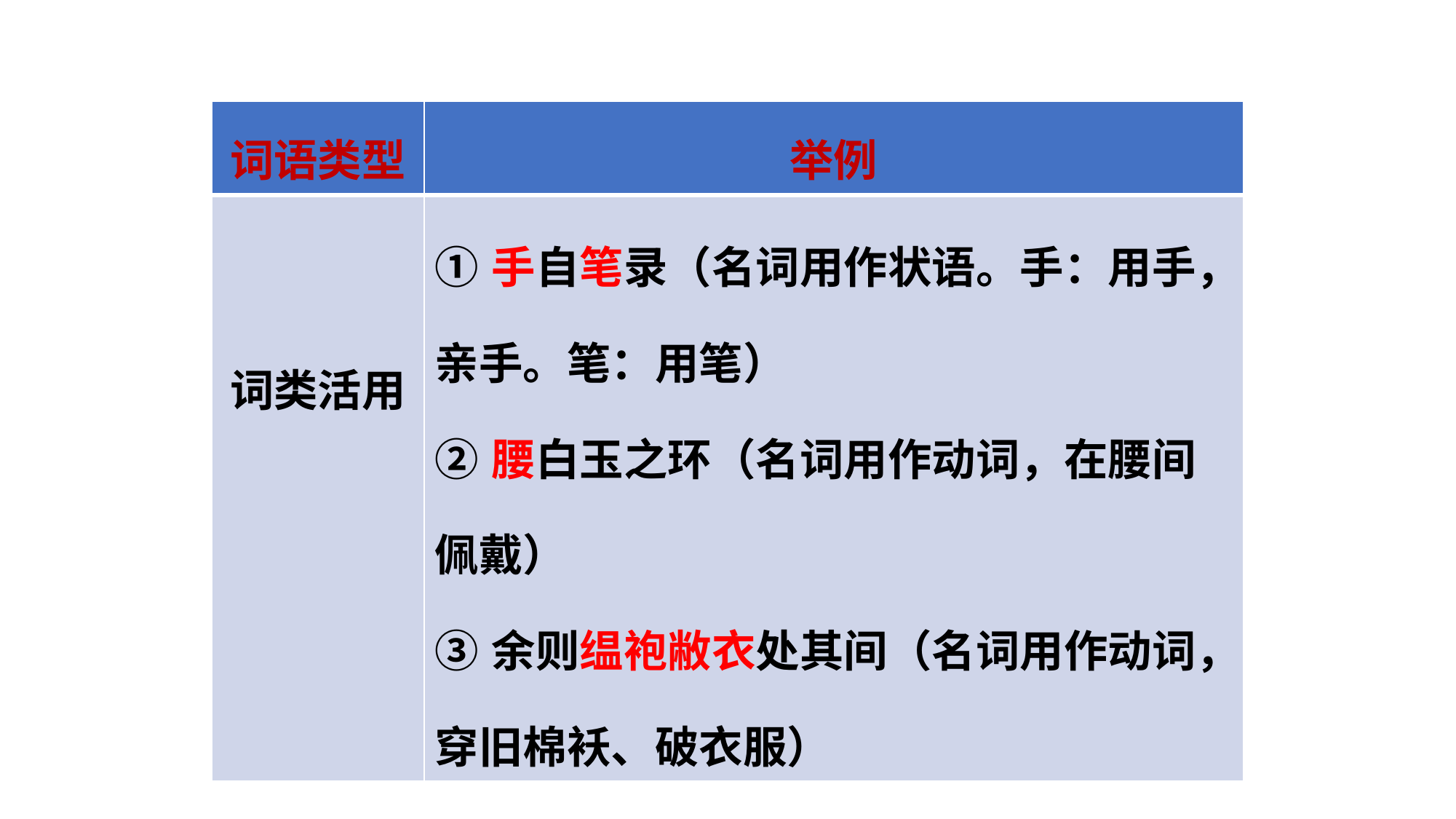

| 词语类型 | 举例 |
| --- | --- |
| 词类活用 | ①手自笔录（名词用作状语。手：用手，亲手。笔：用笔） ②腰白玉之环（名词用作动词，在腰间佩戴） ③余则缊袍敝衣处其间（名词用作动词，穿旧棉袄、破衣服） |